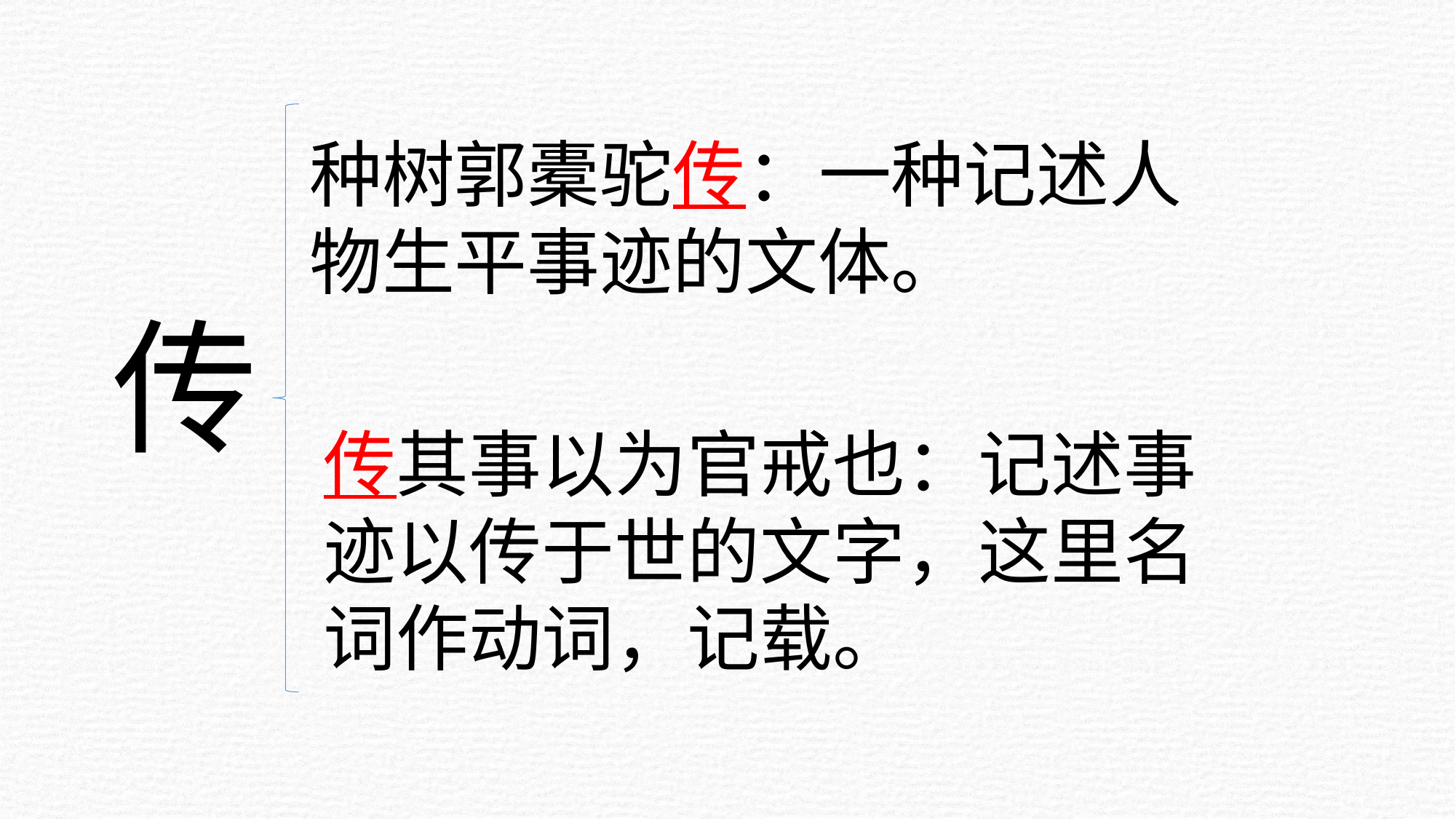

种树郭橐驼传：一种记述人物生平事迹的文体。
传
传其事以为官戒也：记述事迹以传于世的文字，这里名词作动词，记载。